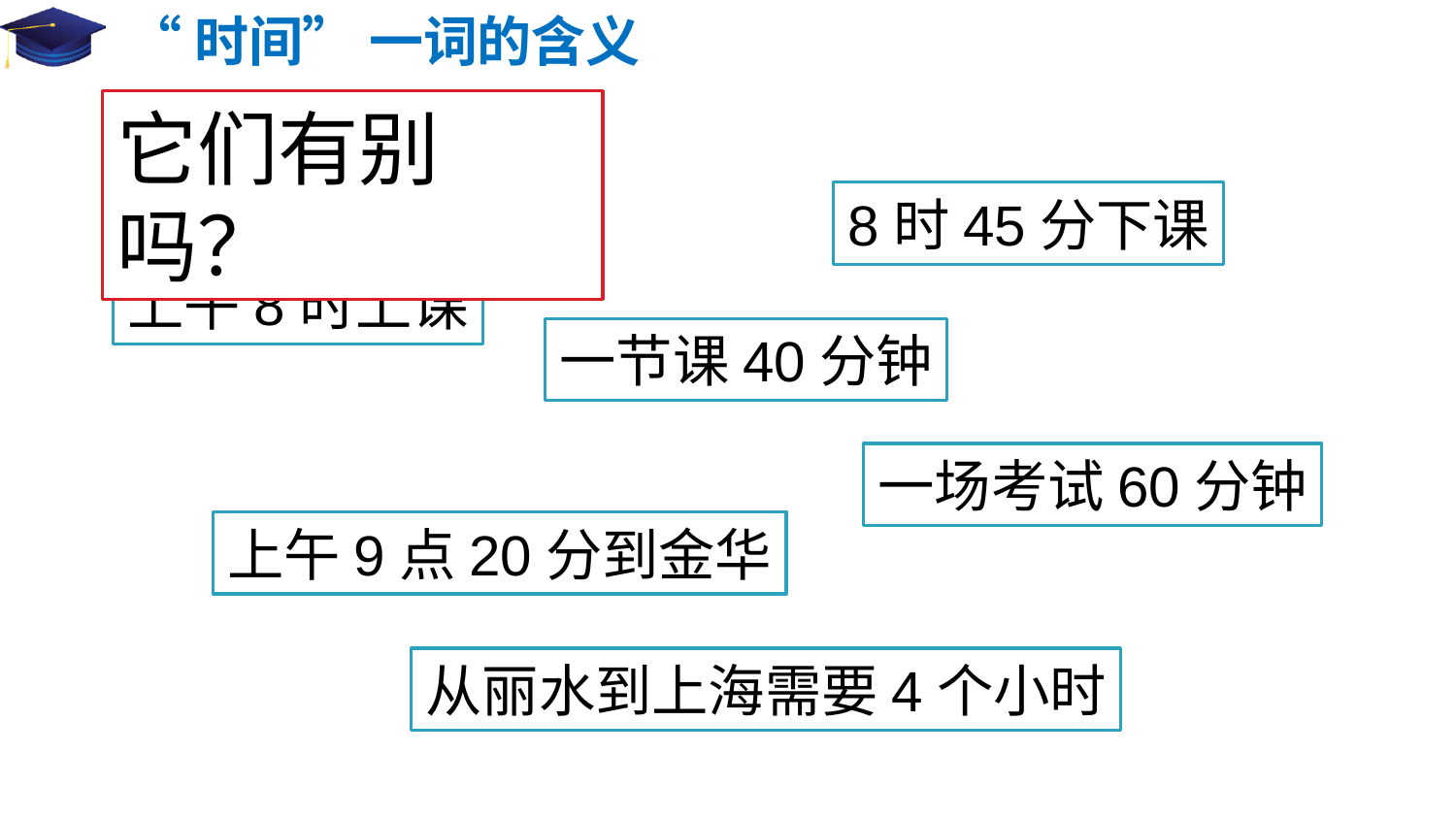

# “时间” 一词的含义
它们有别吗？
8时45分下课
上午8时上课
一节课40分钟
一场考试60分钟
上午9点20分到金华
从丽水到上海需要4个小时